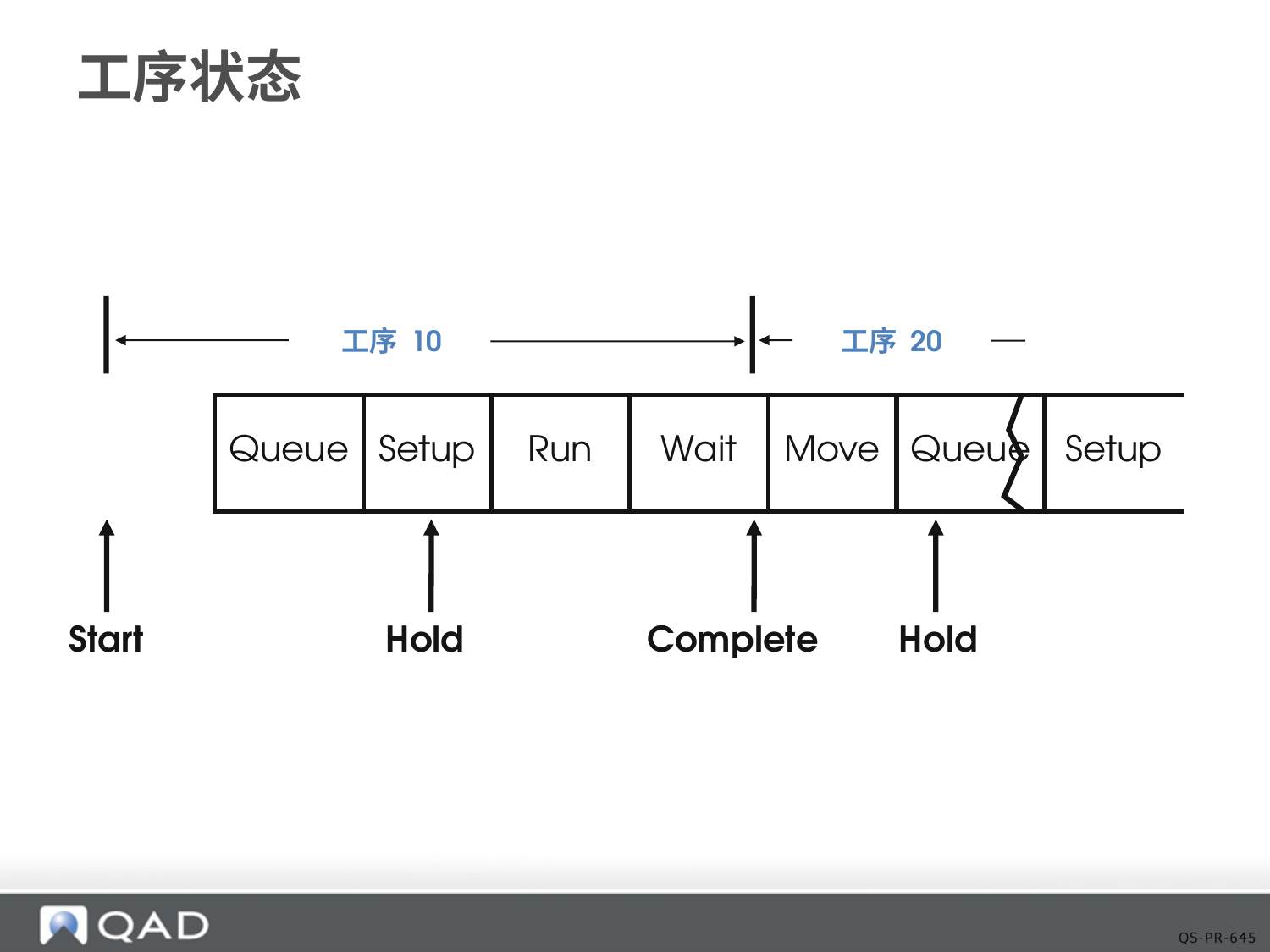

# 工序状态

工序 10
工序 20

| Queue | Setup | Run | Wait | Move | Queue | Setup |
| --- | --- | --- | --- | --- | --- | --- |

Start
Hold
Complete
Hold
QS-PR-645